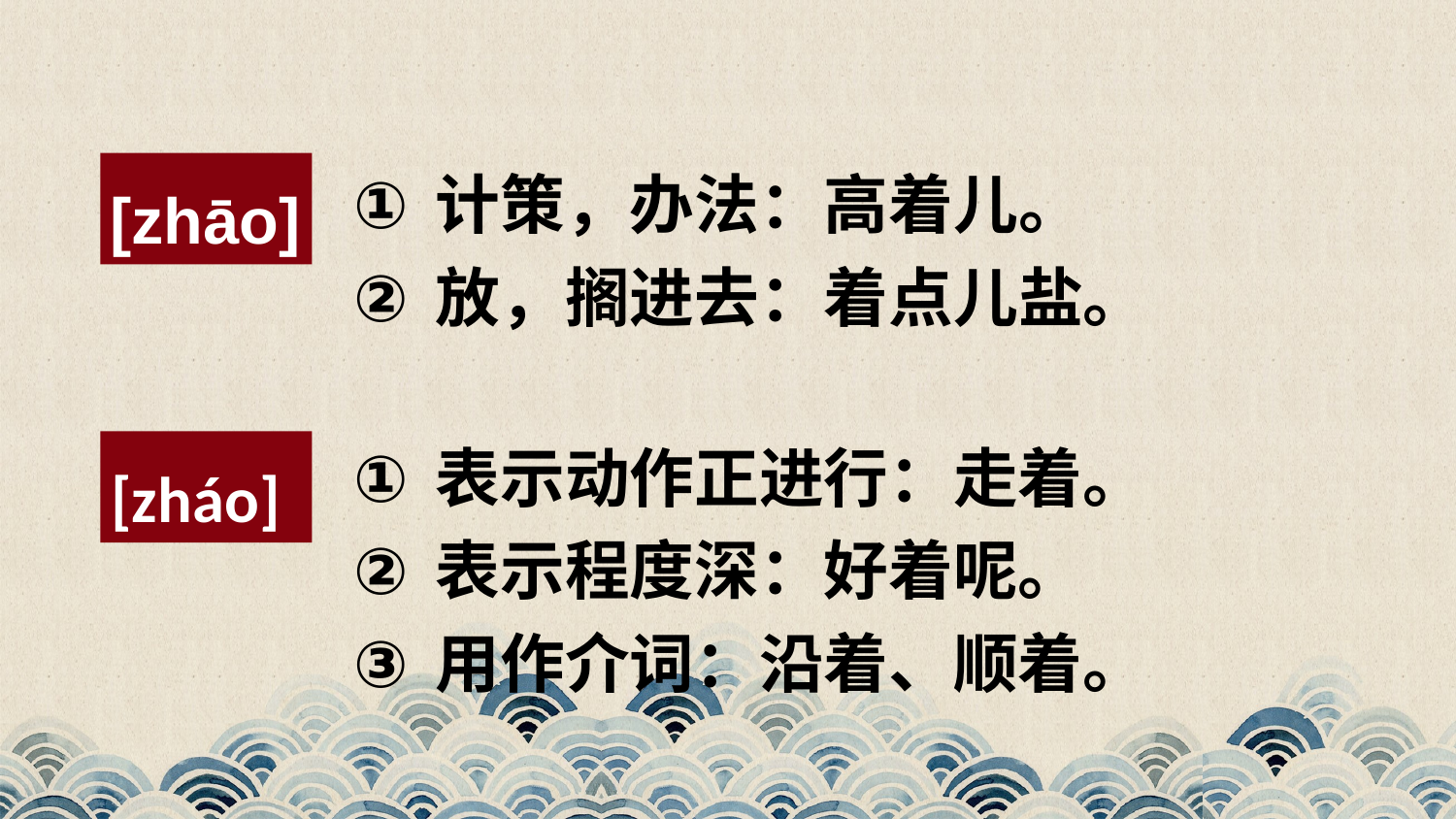

计策，办法：高着儿。
放，搁进去：着点儿盐。

[zhāo]
表示动作正进行：走着。
表示程度深：好着呢。
用作介词：沿着、顺着。

[zháo]